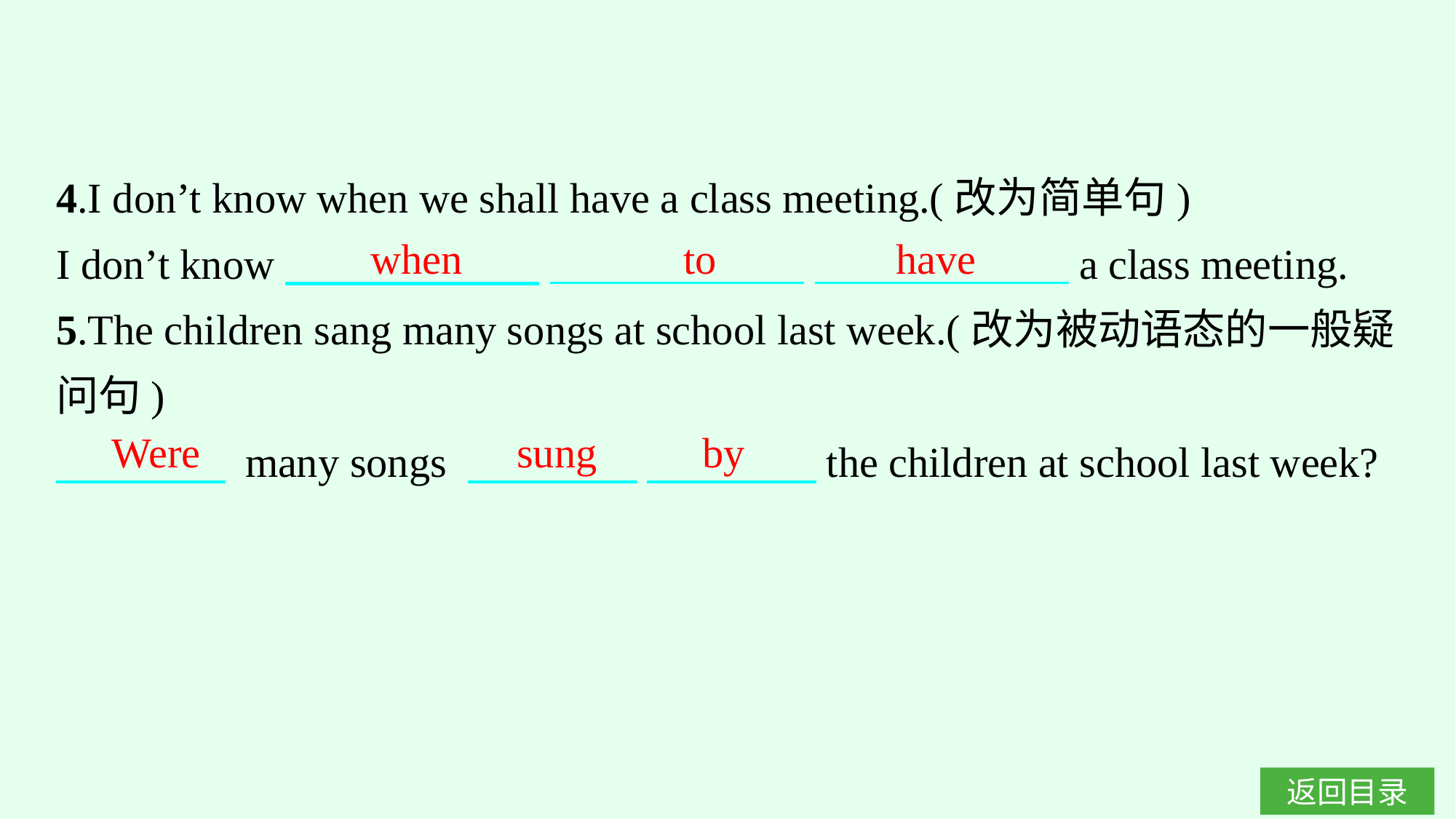

4.I don’t know when we shall have a class meeting.(改为简单句)
I don’t know　　　　　　 　　　　　　 　　　　　　a class meeting.
5.The children sang many songs at school last week.(改为被动语态的一般疑问句)
　　　　 many songs 　　　　 　　　　the children at school last week?
when                     to                 have
Were                              sung          by